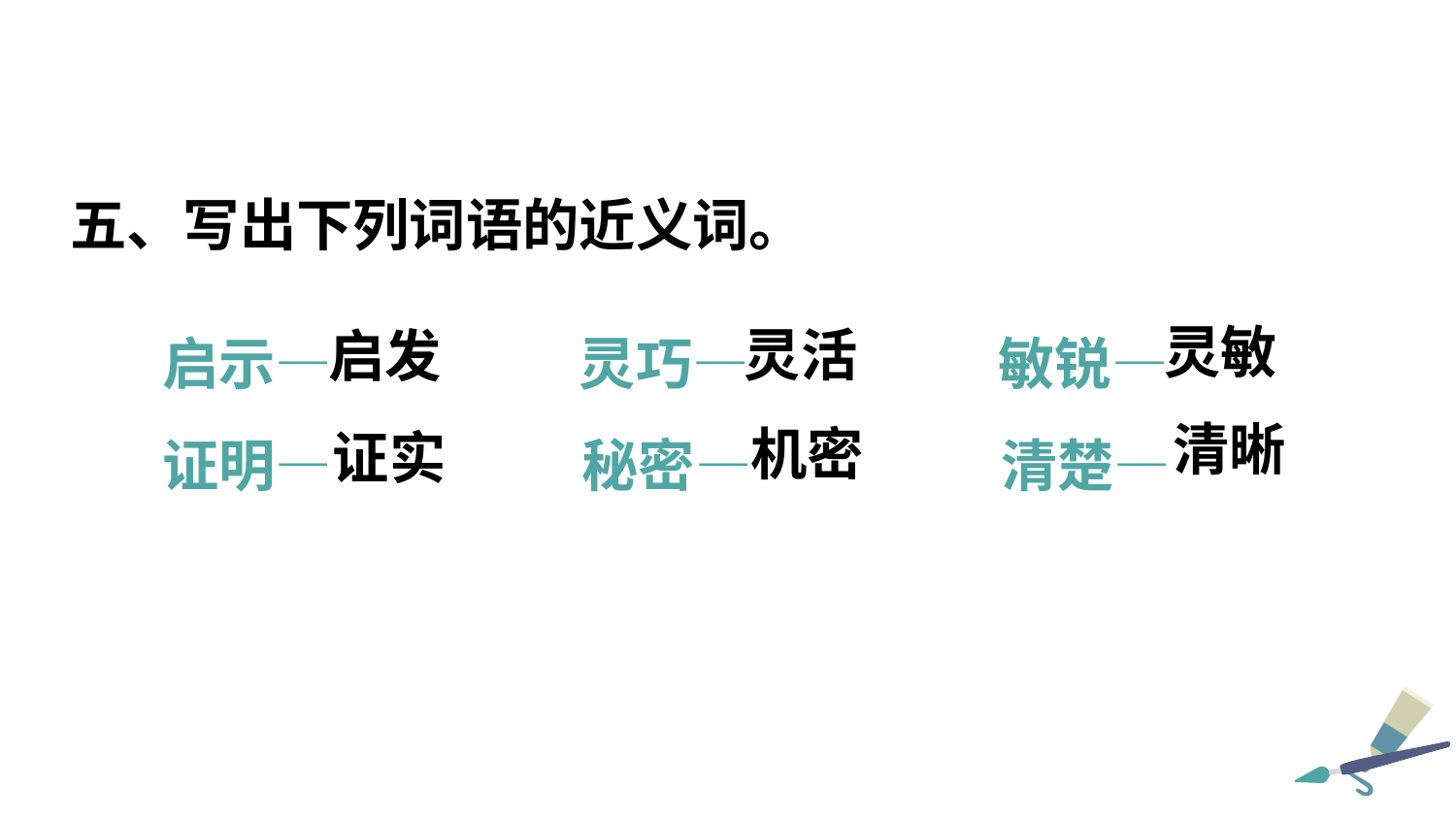

五、写出下列词语的近义词。
启示—                  灵巧—                 敏锐—
证明—                 秘密—                 清楚—
灵敏
灵活
启发
清晰
机密
证实